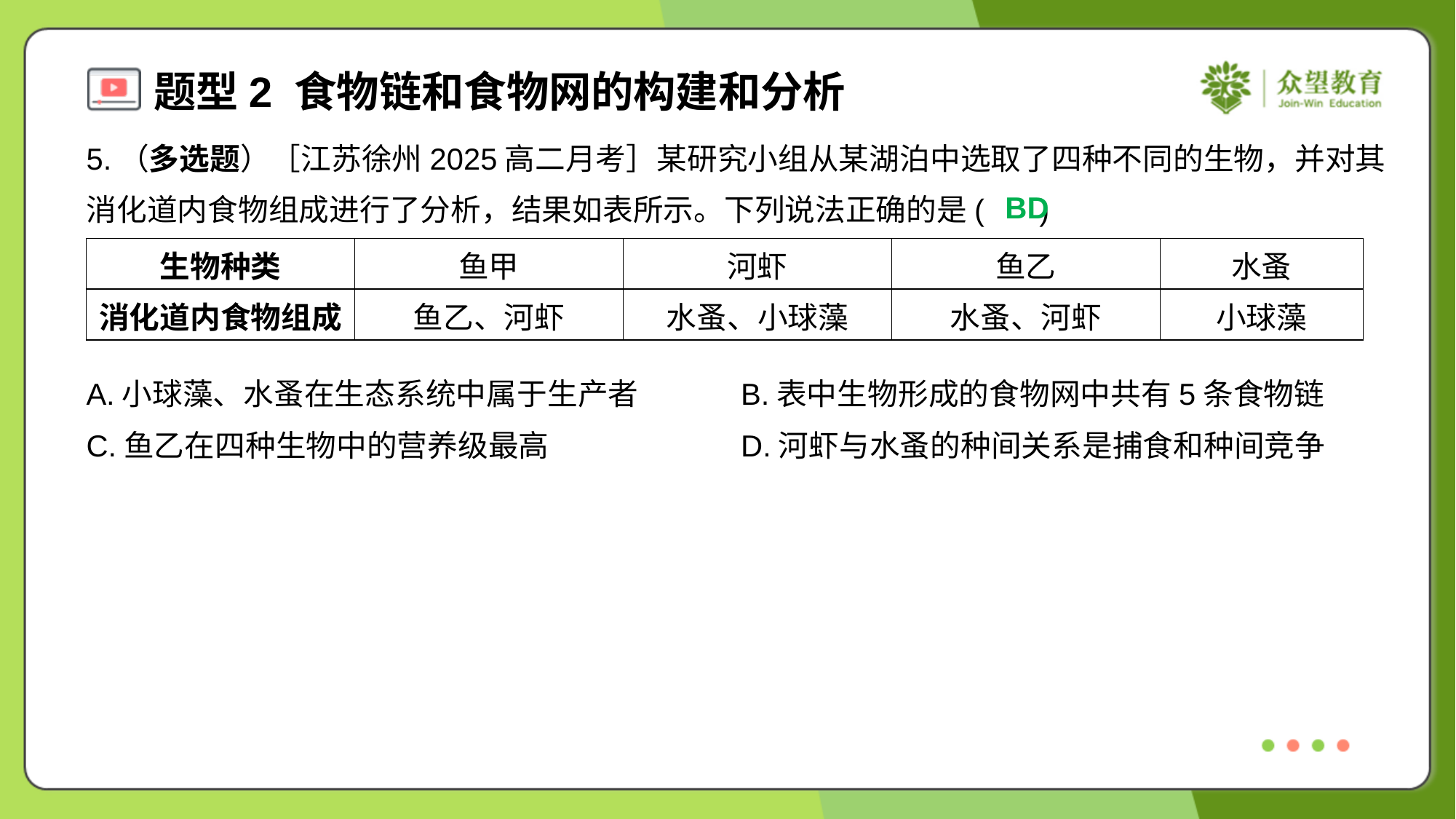

5.（多选题）［江苏徐州2025高二月考］某研究小组从某湖泊中选取了四种不同的生物，并对其
消化道内食物组成进行了分析，结果如表所示。下列说法正确的是(       )
BD
| 生物种类 | 鱼甲 | 河虾 | 鱼乙 | 水蚤 |
| --- | --- | --- | --- | --- |
| 消化道内食物组成 | 鱼乙、河虾 | 水蚤、小球藻 | 水蚤、河虾 | 小球藻 |
A.小球藻、水蚤在生态系统中属于生产者	B.表中生物形成的食物网中共有5条食物链
C.鱼乙在四种生物中的营养级最高	D.河虾与水蚤的种间关系是捕食和种间竞争